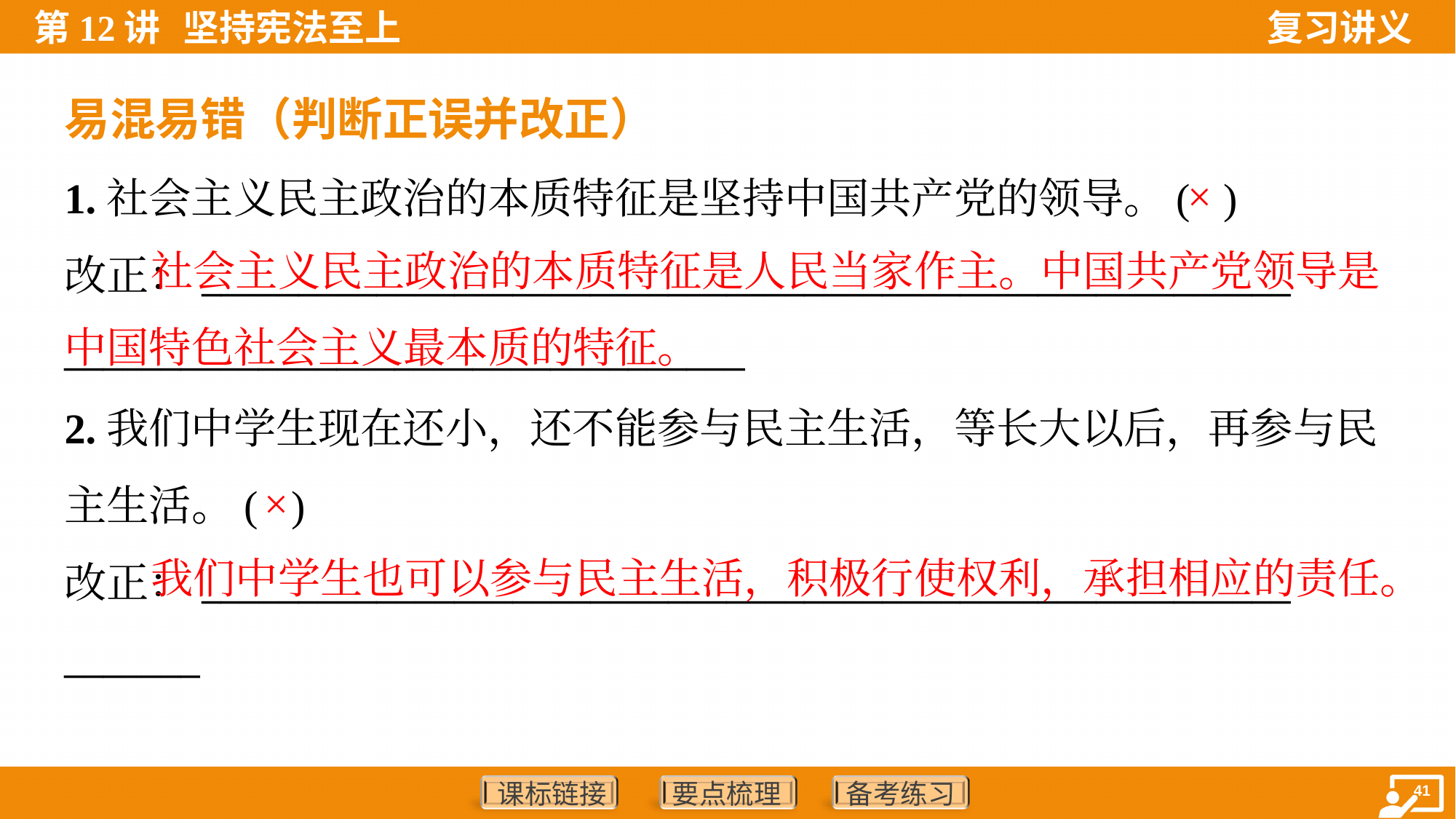

易混易错（判断正误并改正）
1.社会主义民主政治的本质特征是坚持中国共产党的领导。(   )
改正：________________________________________________________
___________________________________
×
       社会主义民主政治的本质特征是人民当家作主。中国共产党领导是中国特色社会主义最本质的特征。
2.我们中学生现在还小，还不能参与民主生活，等长大以后，再参与民
主生活。(   )
改正：________________________________________________________
_______
×
       我们中学生也可以参与民主生活，积极行使权利，承担相应的责任。